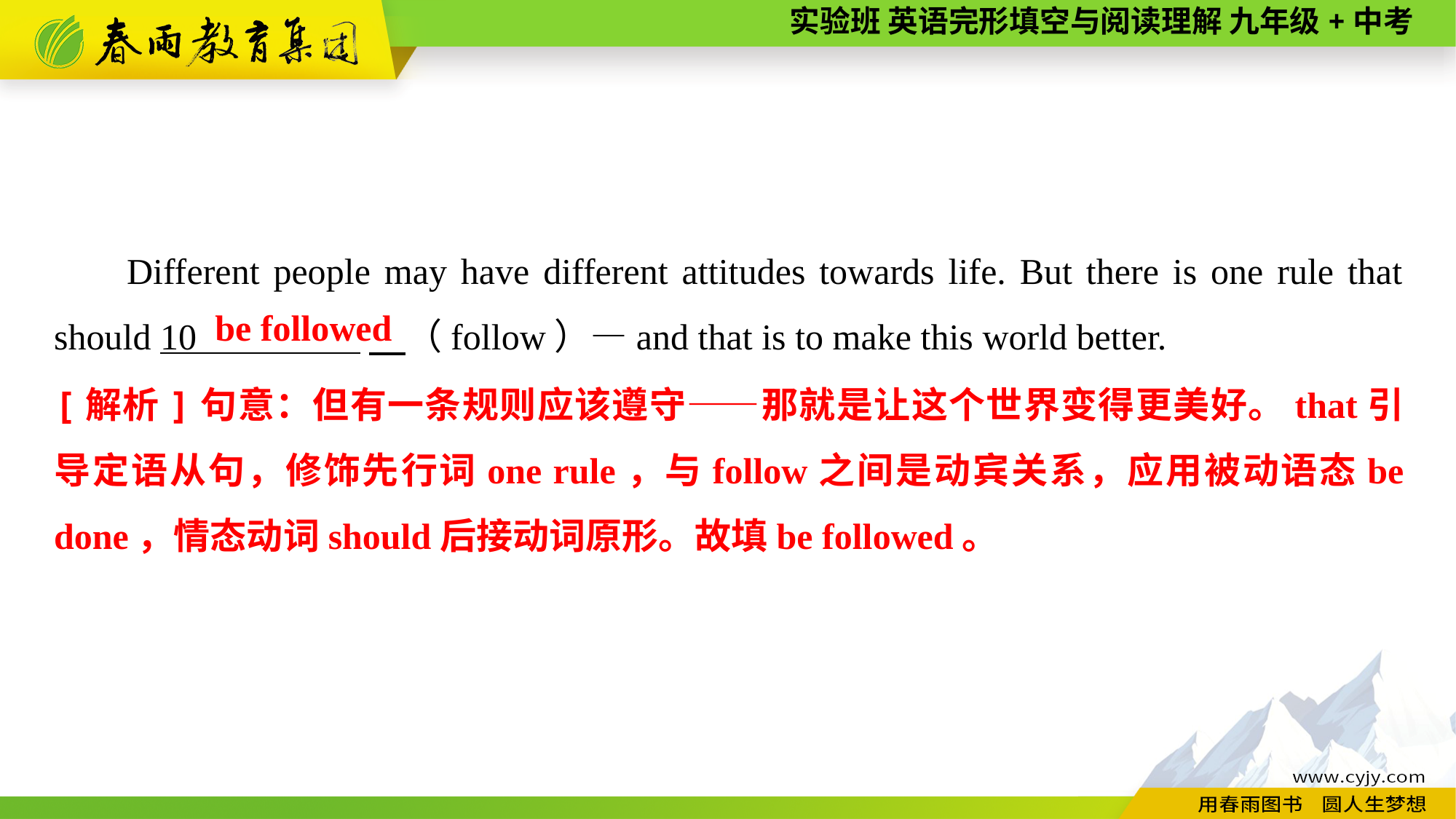

Different people may have different attitudes towards life. But there is one rule that should 10                  　（follow）—and that is to make this world better.
be followed
[解析]句意：但有一条规则应该遵守——那就是让这个世界变得更美好。that引导定语从句，修饰先行词one rule，与follow之间是动宾关系，应用被动语态be done，情态动词should后接动词原形。故填be followed。